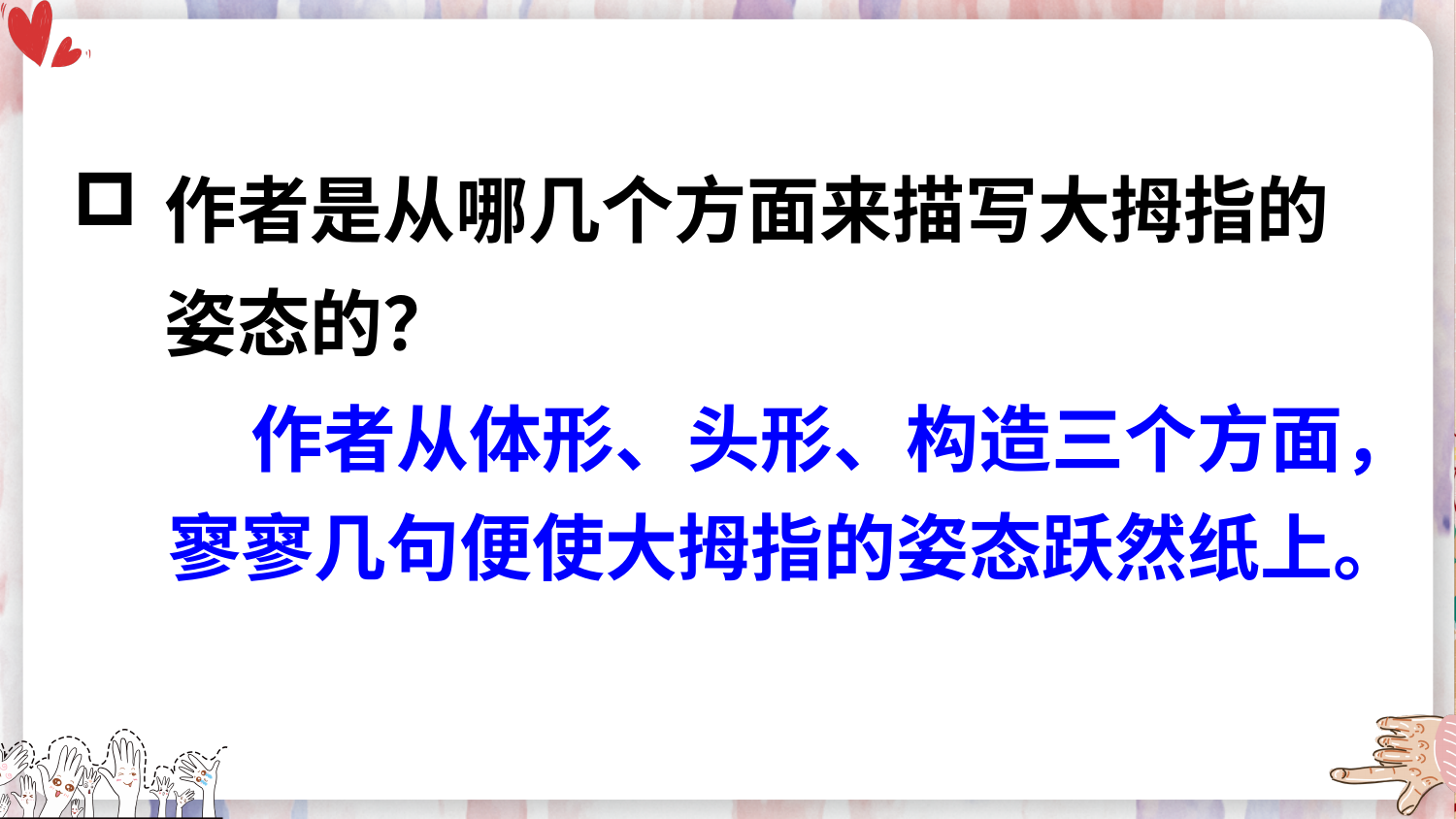

作者是从哪几个方面来描写大拇指的姿态的？
    作者从体形、头形、构造三个方面，寥寥几句便使大拇指的姿态跃然纸上。